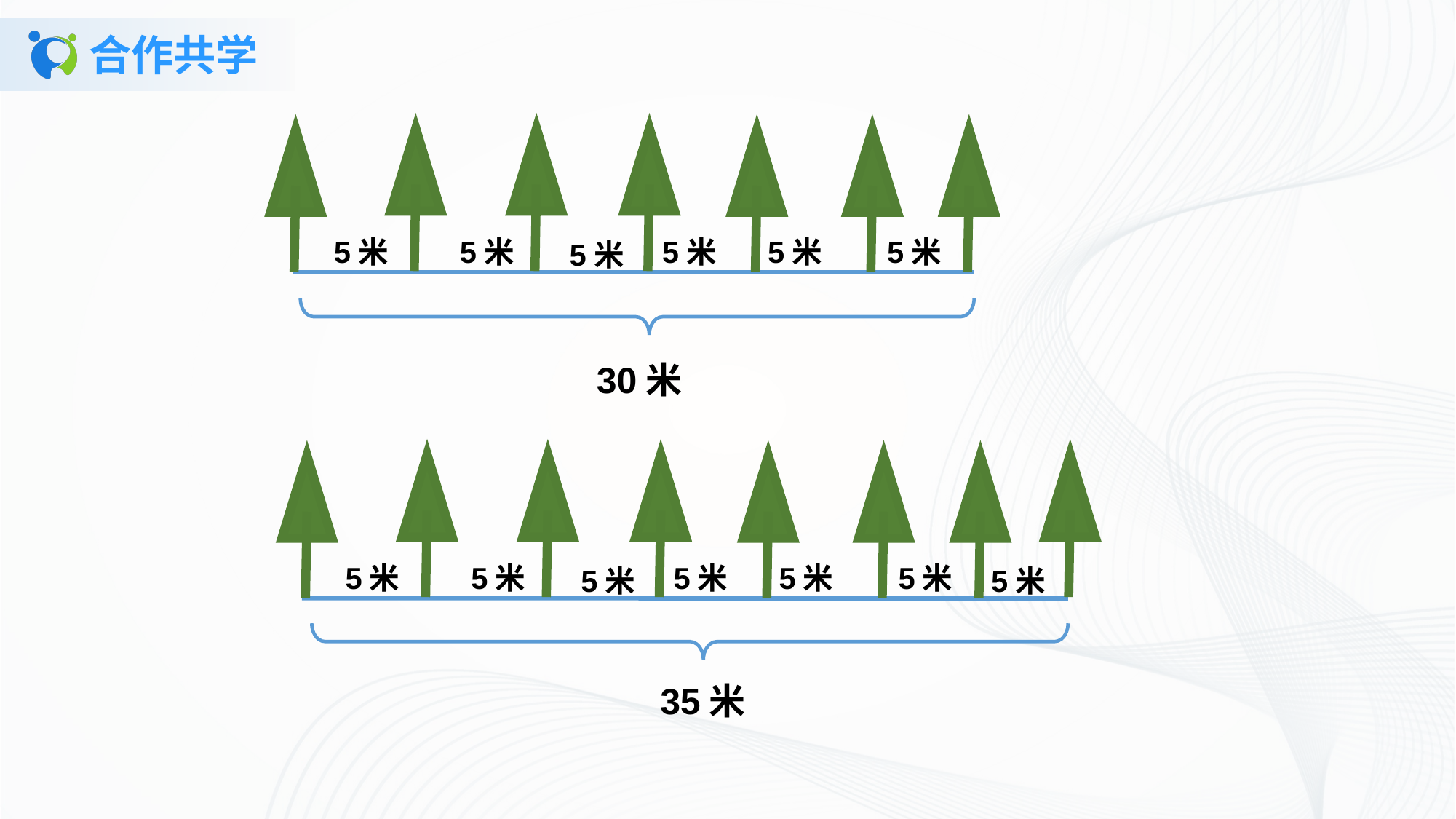

# 合作共学

5米
5米
5米
5米
5米
5米

30米

5米
5米
5米
5米
5米
5米
5米
35米